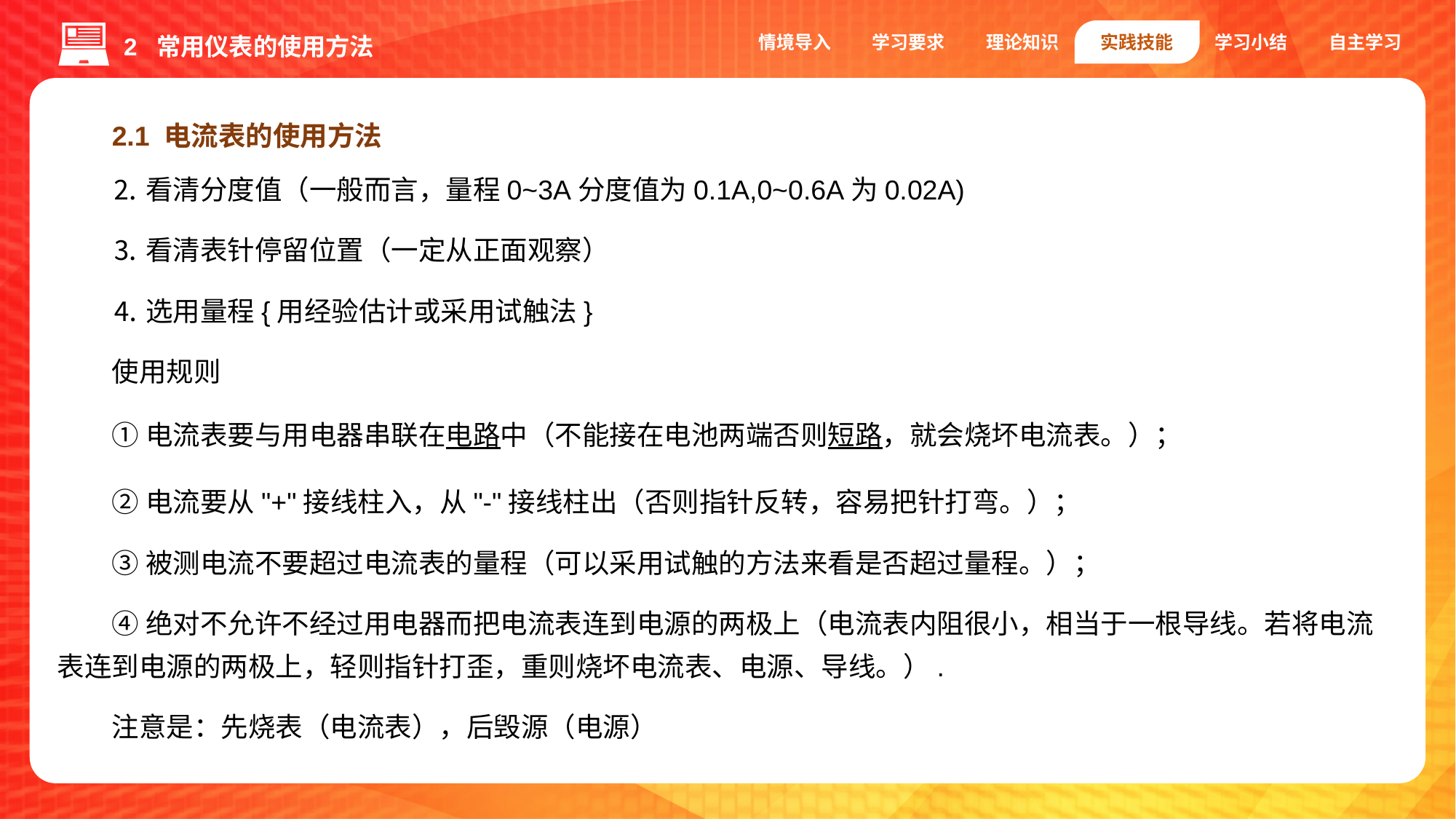

情境导入
学习要求
理论知识
实践技能
学习小结
自主学习

2  常用仪表的使用方法
2.1 电流表的使用方法
⒉看清分度值（一般而言，量程0~3A分度值为0.1A,0~0.6A为0.02A)
⒊看清表针停留位置（一定从正面观察）
⒋选用量程{用经验估计或采用试触法}
使用规则
①电流表要与用电器串联在电路中（不能接在电池两端否则短路，就会烧坏电流表。）；
②电流要从"+"接线柱入，从"-"接线柱出（否则指针反转，容易把针打弯。）；
③被测电流不要超过电流表的量程（可以采用试触的方法来看是否超过量程。）；
④绝对不允许不经过用电器而把电流表连到电源的两极上（电流表内阻很小，相当于一根导线。若将电流表连到电源的两极上，轻则指针打歪，重则烧坏电流表、电源、导线。）.
注意是：先烧表（电流表），后毁源（电源）